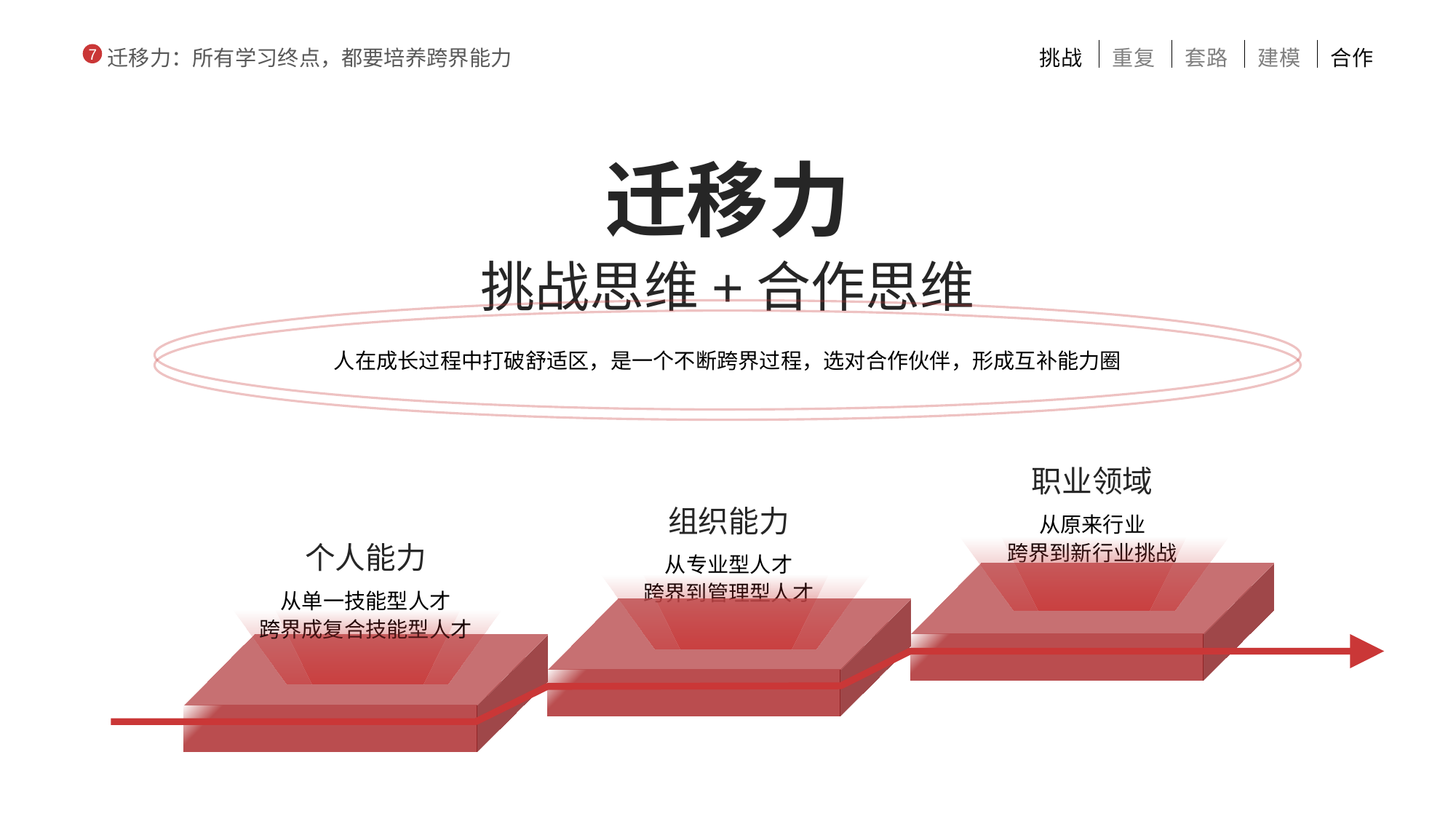

挑战
重复
套路
建模
合作
迁移力：所有学习终点，都要培养跨界能力
7
迁移力
挑战思维+合作思维

人在成长过程中打破舒适区，是一个不断跨界过程，选对合作伙伴，形成互补能力圈
职业领域
组织能力
从原来行业
跨界到新行业挑战
个人能力

从专业型人才
跨界到管理型人才

从单一技能型人才
跨界成复合技能型人才